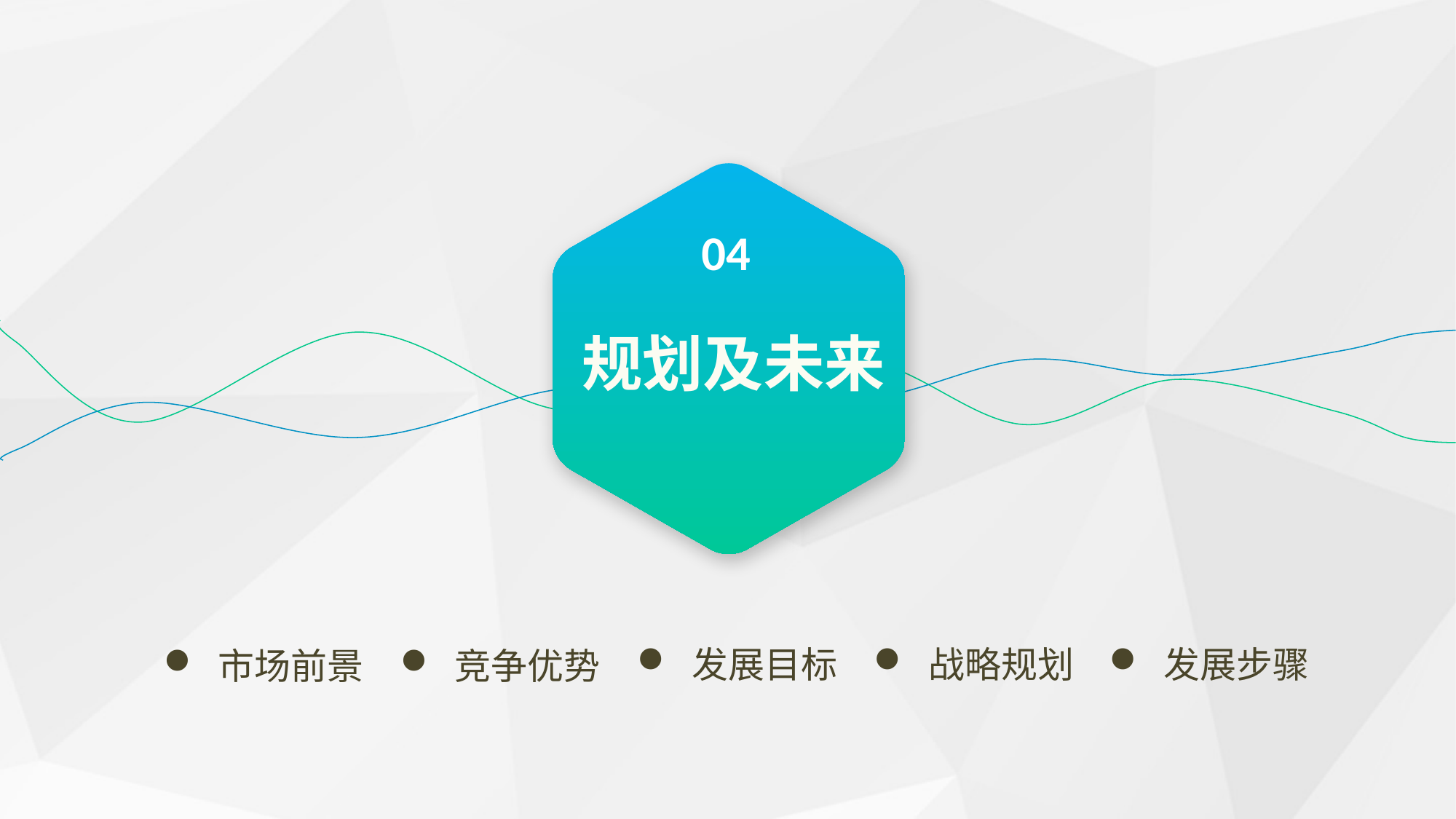

04
规划及未来

发展目标
战略规划
发展步骤
市场前景
竞争优势